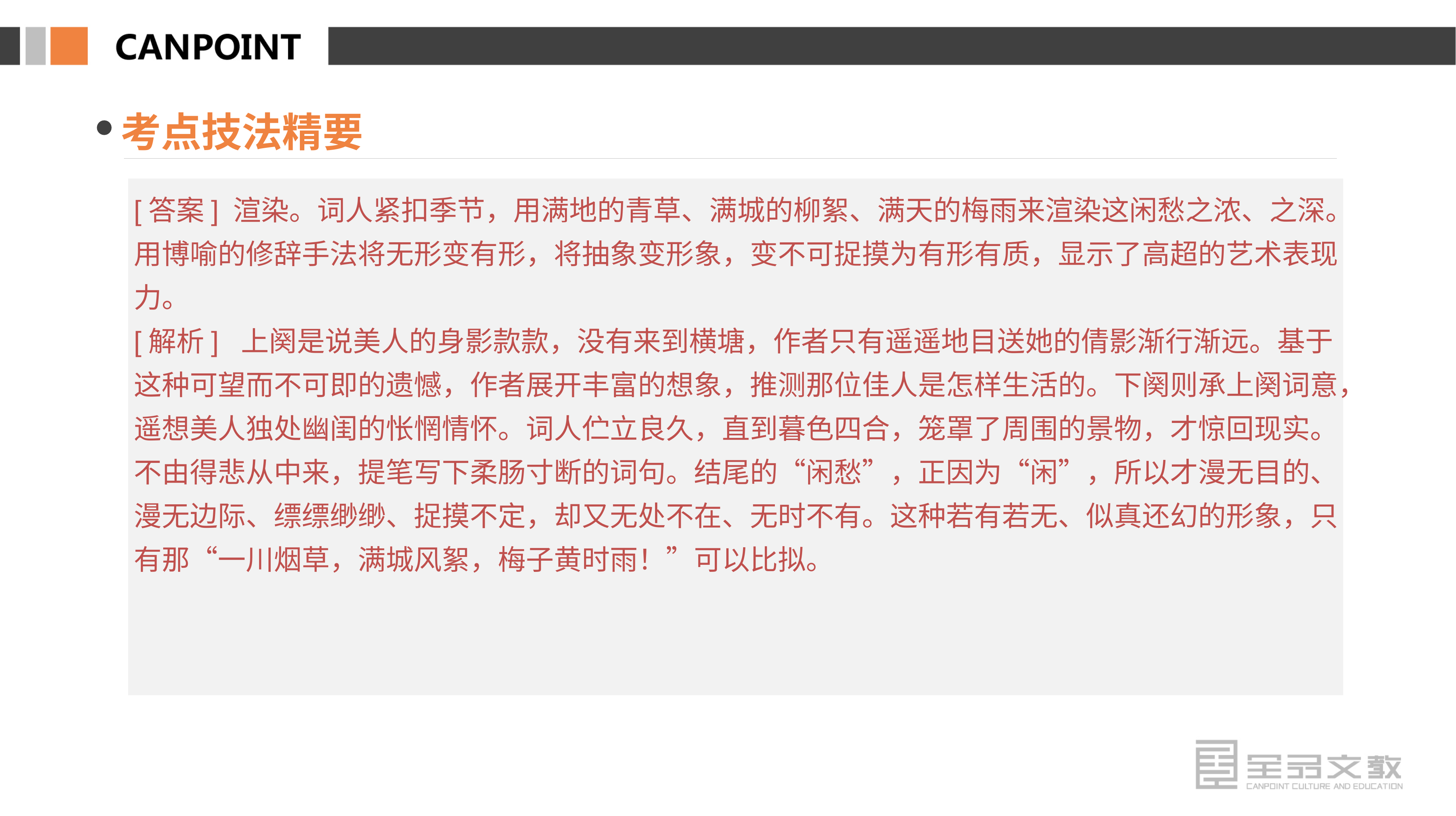

考点技法精要

[答案] 渲染。词人紧扣季节，用满地的青草、满城的柳絮、满天的梅雨来渲染这闲愁之浓、之深。用博喻的修辞手法将无形变有形，将抽象变形象，变不可捉摸为有形有质，显示了高超的艺术表现力。
[解析]  上阕是说美人的身影款款，没有来到横塘，作者只有遥遥地目送她的倩影渐行渐远。基于这种可望而不可即的遗憾，作者展开丰富的想象，推测那位佳人是怎样生活的。下阕则承上阕词意，遥想美人独处幽闺的怅惘情怀。词人伫立良久，直到暮色四合，笼罩了周围的景物，才惊回现实。不由得悲从中来，提笔写下柔肠寸断的词句。结尾的“闲愁”，正因为“闲”，所以才漫无目的、漫无边际、缥缥缈缈、捉摸不定，却又无处不在、无时不有。这种若有若无、似真还幻的形象，只有那“一川烟草，满城风絮，梅子黄时雨！”可以比拟。